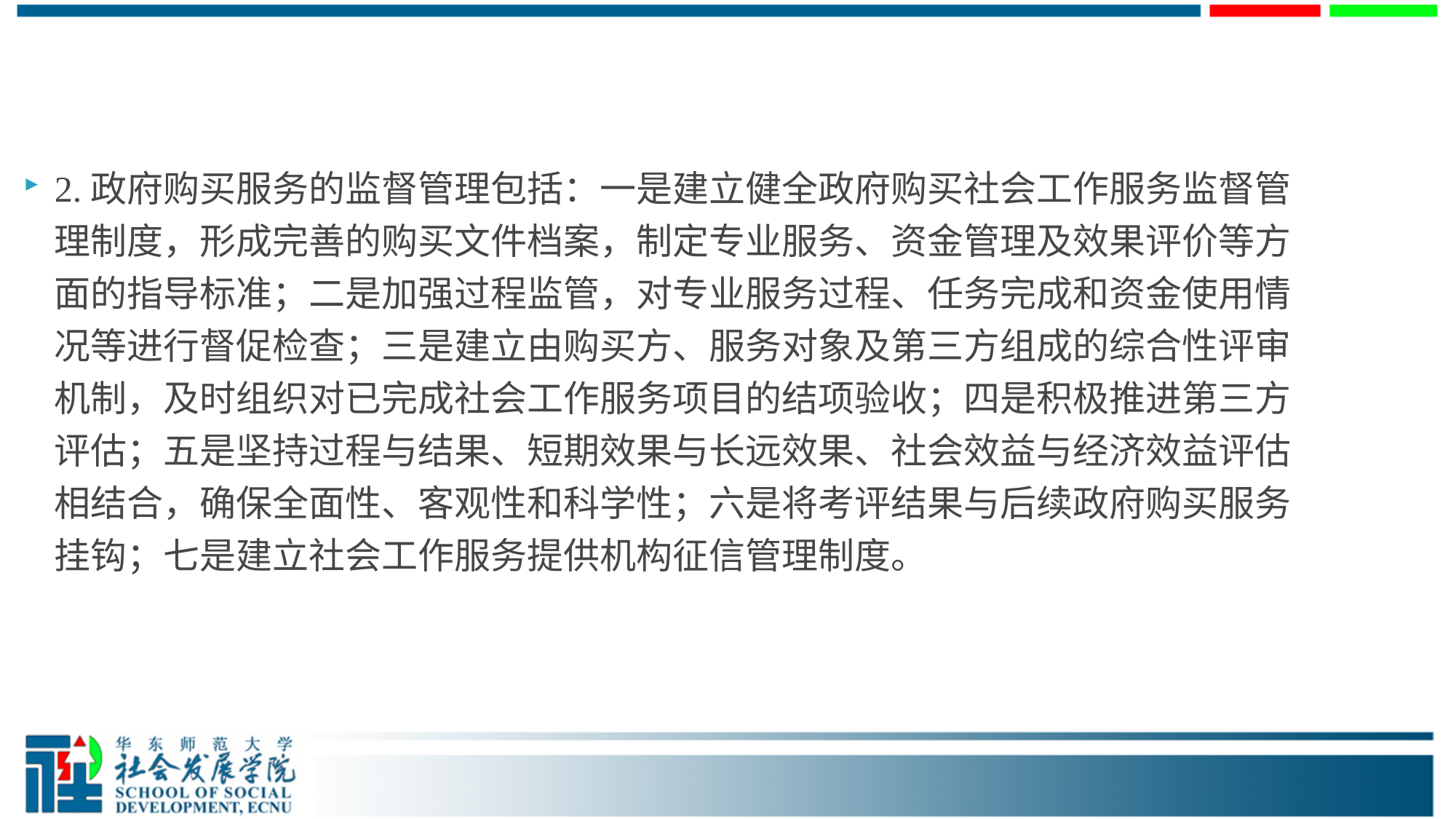

2.政府购买服务的监督管理包括：一是建立健全政府购买社会工作服务监督管理制度，形成完善的购买文件档案，制定专业服务、资金管理及效果评价等方面的指导标准；二是加强过程监管，对专业服务过程、任务完成和资金使用情况等进行督促检查；三是建立由购买方、服务对象及第三方组成的综合性评审机制，及时组织对已完成社会工作服务项目的结项验收；四是积极推进第三方评估；五是坚持过程与结果、短期效果与长远效果、社会效益与经济效益评估相结合，确保全面性、客观性和科学性；六是将考评结果与后续政府购买服务挂钩；七是建立社会工作服务提供机构征信管理制度。